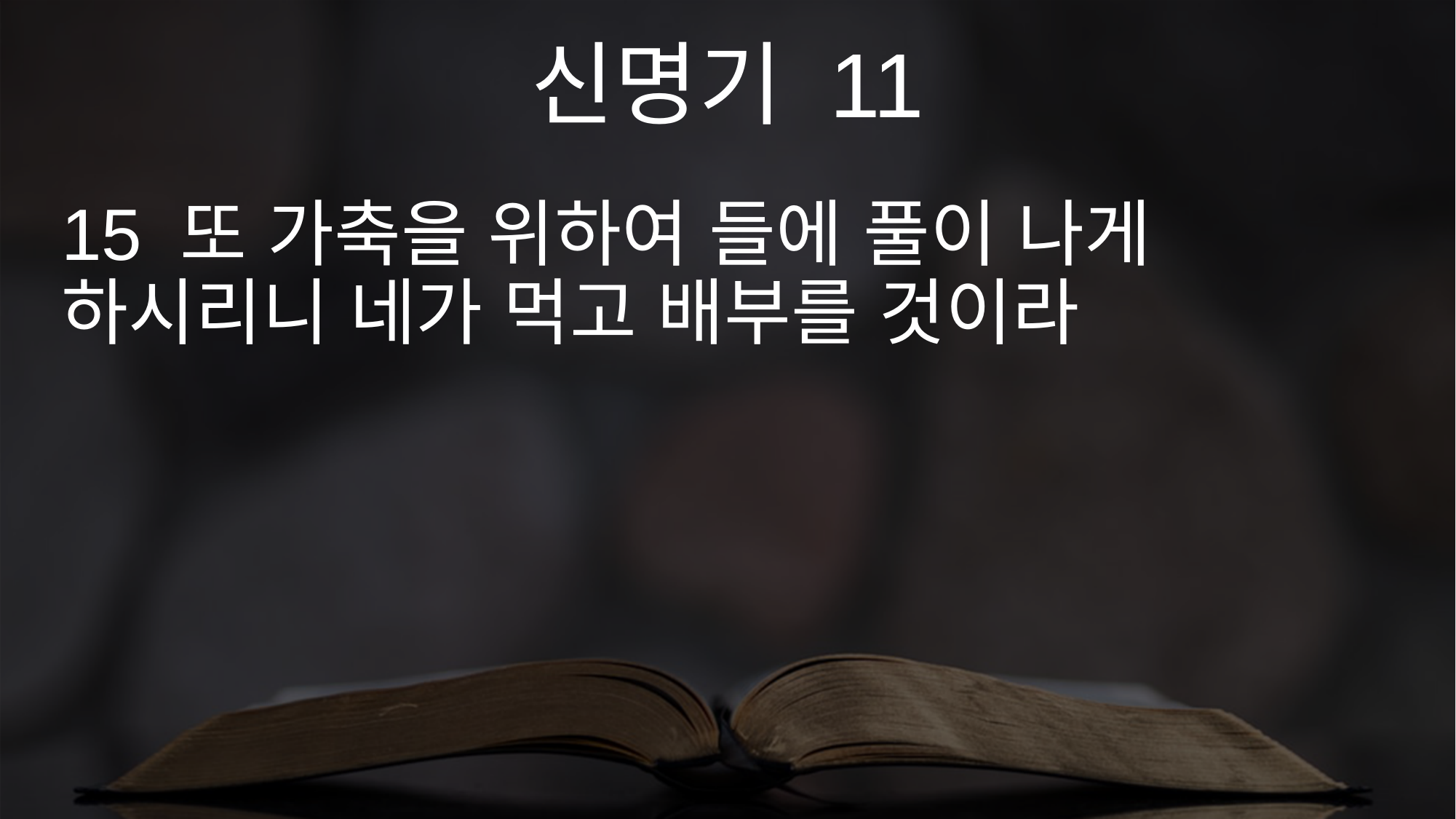

신명기 11
15 또 가축을 위하여 들에 풀이 나게 하시리니 네가 먹고 배부를 것이라